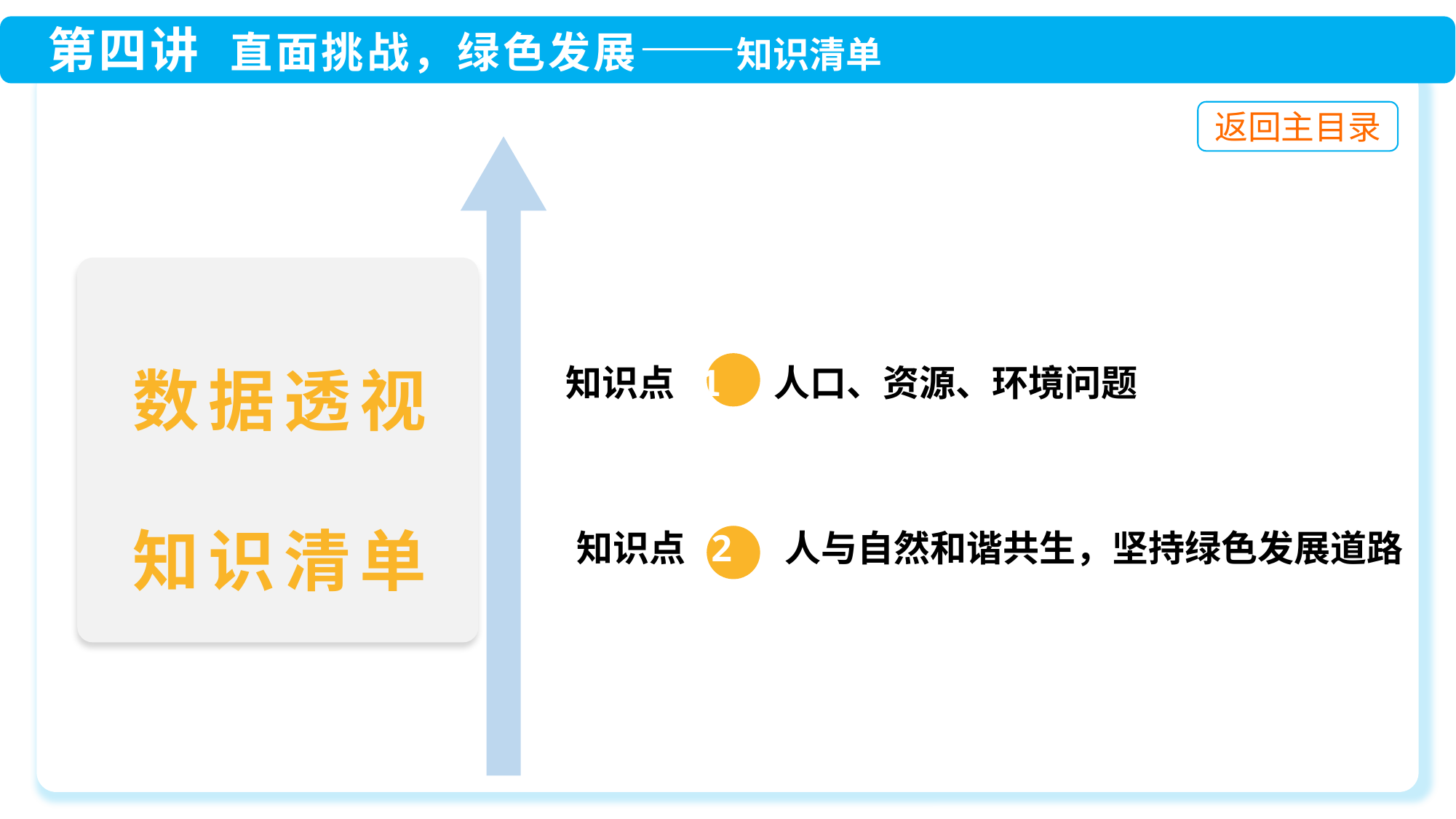

数据透视
知识清单

  知识点  1  人口、资源、环境问题
知识点  2  人与自然和谐共生，坚持绿色发展道路